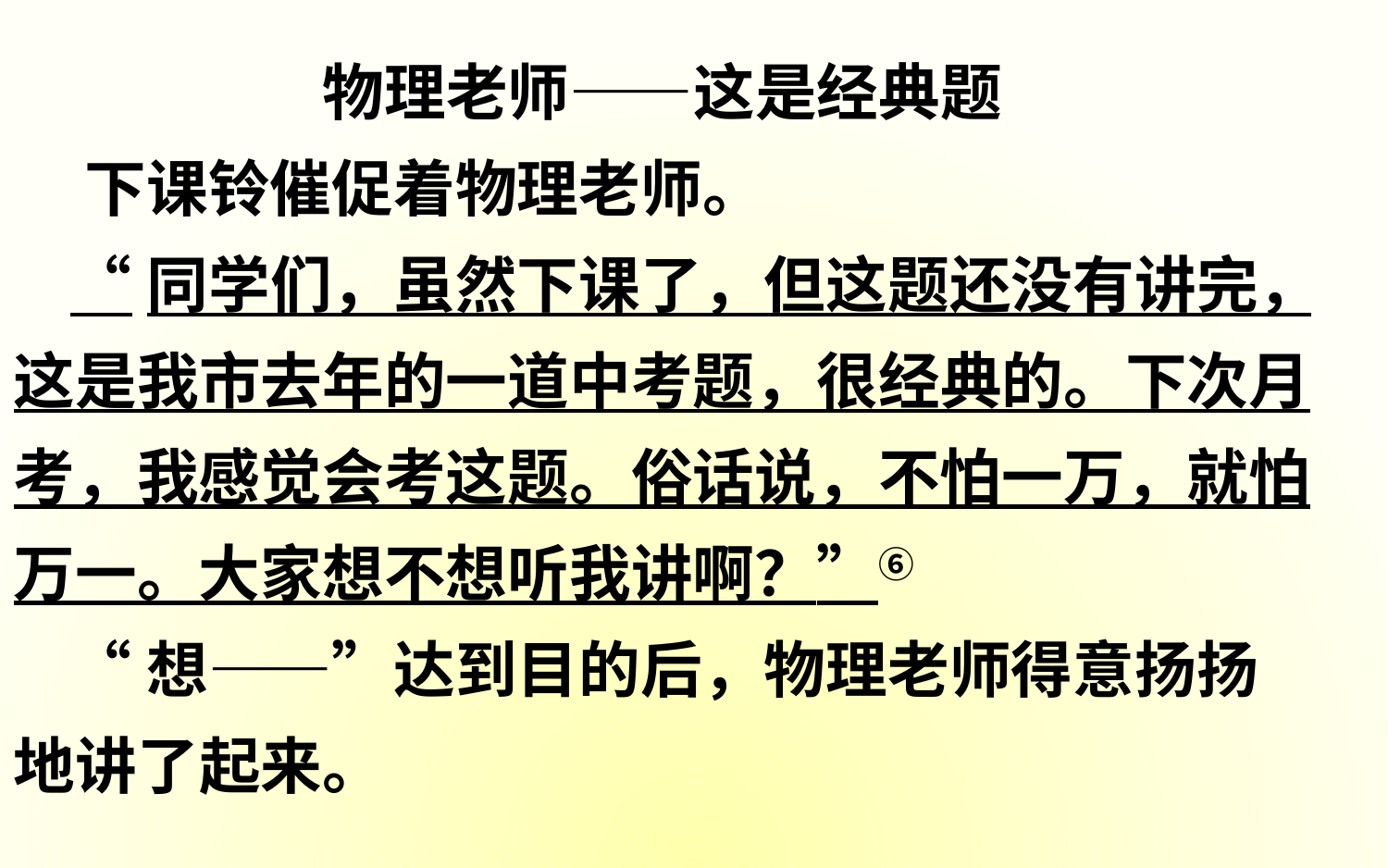

物理老师——这是经典题
    下课铃催促着物理老师。
    “同学们，虽然下课了，但这题还没有讲完，这是我市去年的一道中考题，很经典的。下次月考，我感觉会考这题。俗话说，不怕一万，就怕万一。大家想不想听我讲啊？”⑥
    “想——”达到目的后，物理老师得意扬扬地讲了起来。